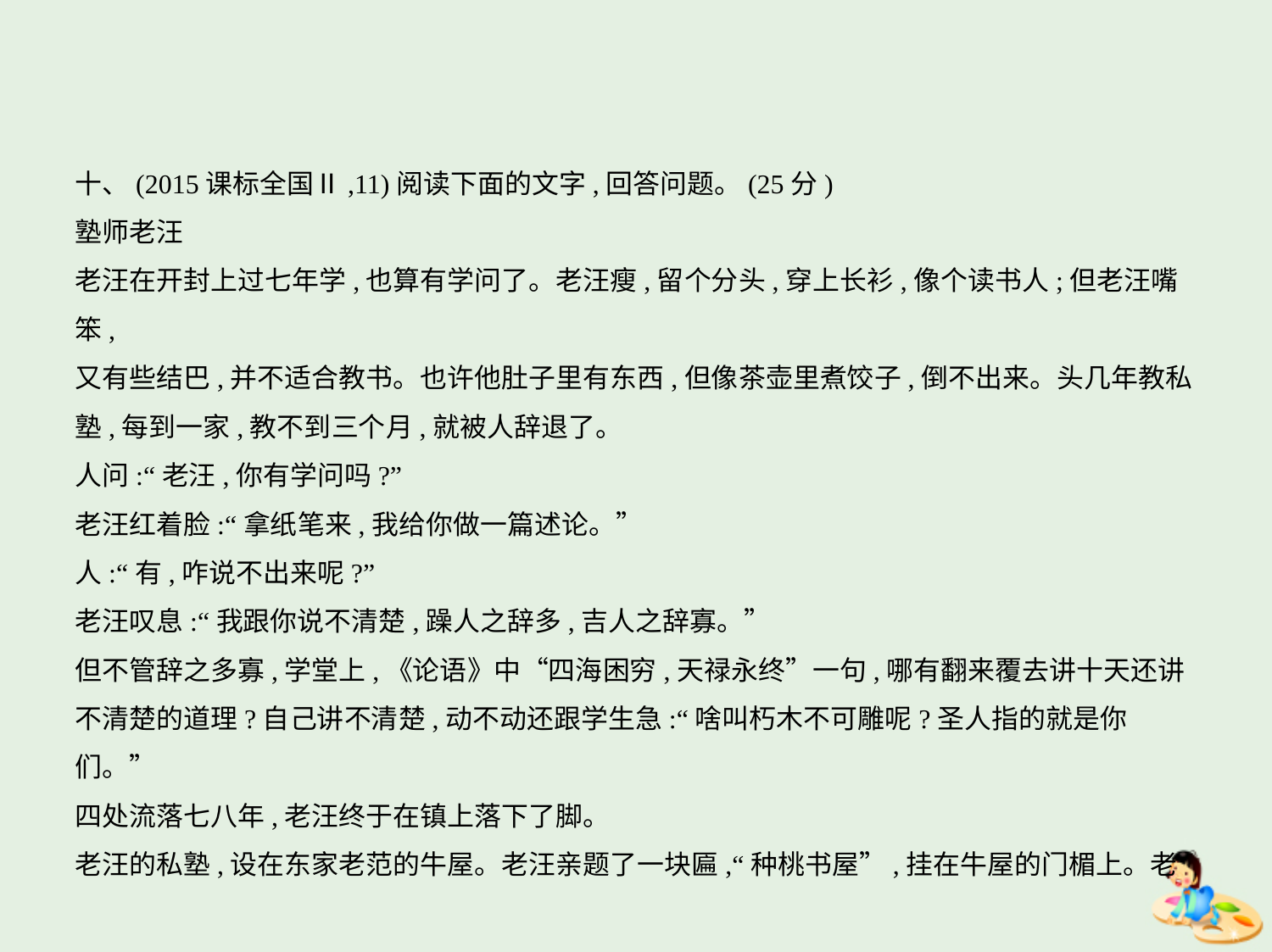

十、(2015课标全国Ⅱ,11)阅读下面的文字,回答问题。(25分)
塾师老汪
老汪在开封上过七年学,也算有学问了。老汪瘦,留个分头,穿上长衫,像个读书人;但老汪嘴笨,
又有些结巴,并不适合教书。也许他肚子里有东西,但像茶壶里煮饺子,倒不出来。头几年教私
塾,每到一家,教不到三个月,就被人辞退了。
人问:“老汪,你有学问吗?”
老汪红着脸:“拿纸笔来,我给你做一篇述论。”
人:“有,咋说不出来呢?”
老汪叹息:“我跟你说不清楚,躁人之辞多,吉人之辞寡。”
但不管辞之多寡,学堂上,《论语》中“四海困穷,天禄永终”一句,哪有翻来覆去讲十天还讲
不清楚的道理?自己讲不清楚,动不动还跟学生急:“啥叫朽木不可雕呢?圣人指的就是你
们。”
四处流落七八年,老汪终于在镇上落下了脚。
老汪的私塾,设在东家老范的牛屋。老汪亲题了一块匾,“种桃书屋”,挂在牛屋的门楣上。老